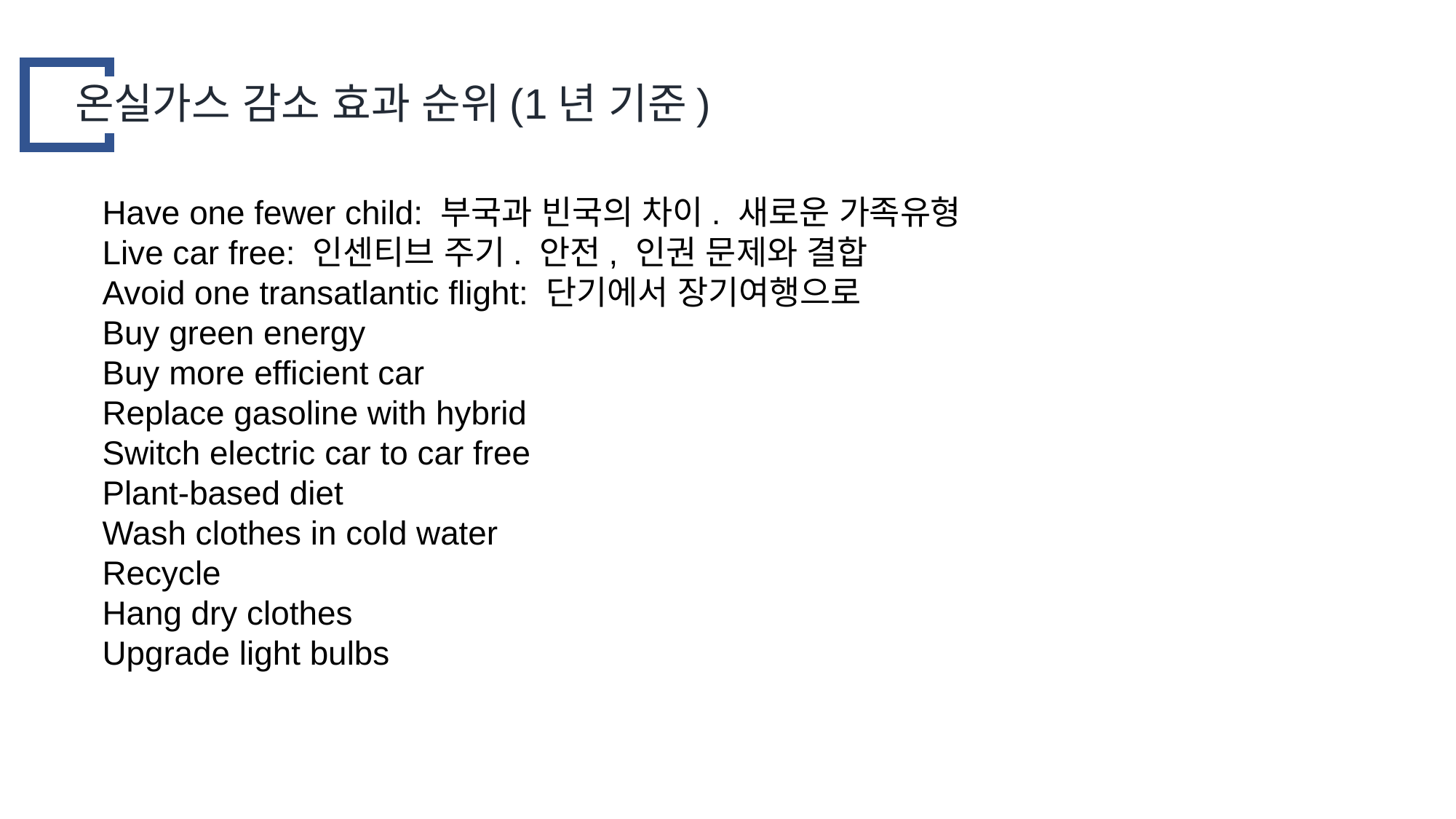

온실가스 감소 효과 순위(1년 기준)
Have one fewer child: 부국과 빈국의 차이. 새로운 가족유형
Live car free: 인센티브 주기. 안전, 인권 문제와 결합
Avoid one transatlantic flight: 단기에서 장기여행으로
Buy green energy
Buy more efficient car
Replace gasoline with hybrid
Switch electric car to car free
Plant-based diet
Wash clothes in cold water
Recycle
Hang dry clothes
Upgrade light bulbs